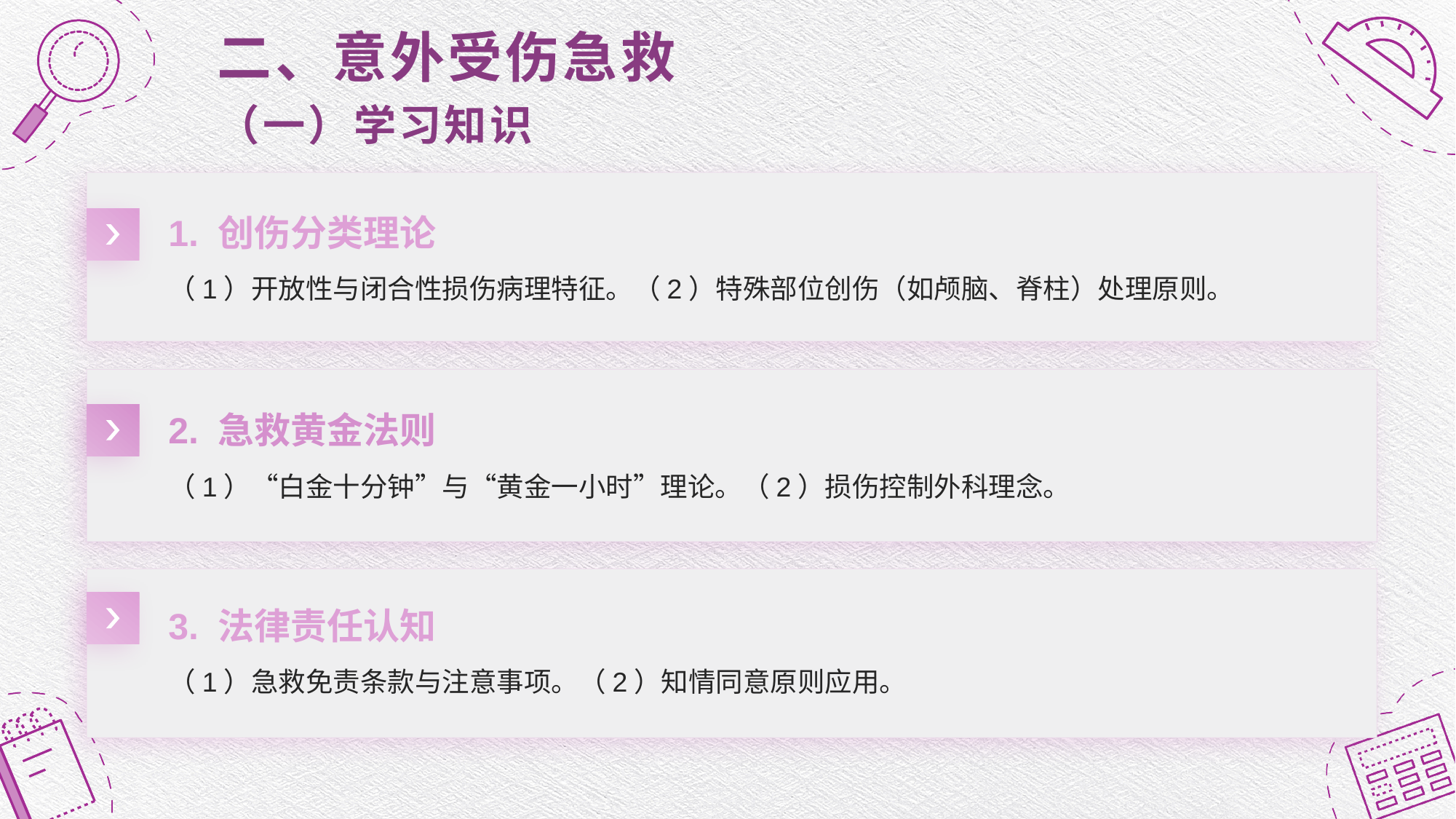

# 二、意外受伤急救 （一）学习知识

1. 创伤分类理论

（1）开放性与闭合性损伤病理特征。（2）特殊部位创伤（如颅脑、脊柱）处理原则。

2. 急救黄金法则

（1）“白金十分钟”与“黄金一小时”理论。（2）损伤控制外科理念。

3. 法律责任认知

（1）急救免责条款与注意事项。（2）知情同意原则应用。